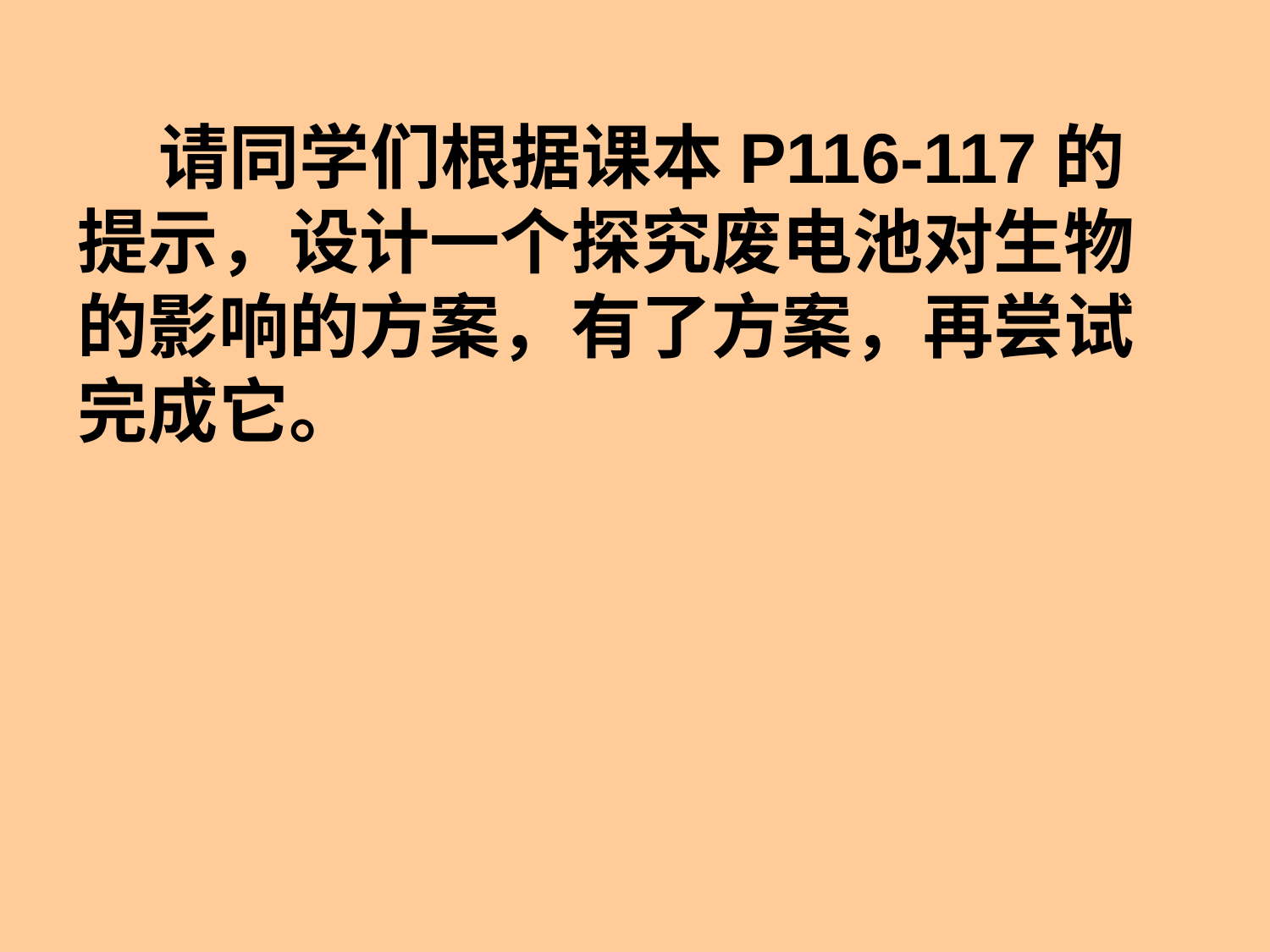

请同学们根据课本P116-117的提示，设计一个探究废电池对生物的影响的方案，有了方案，再尝试完成它。